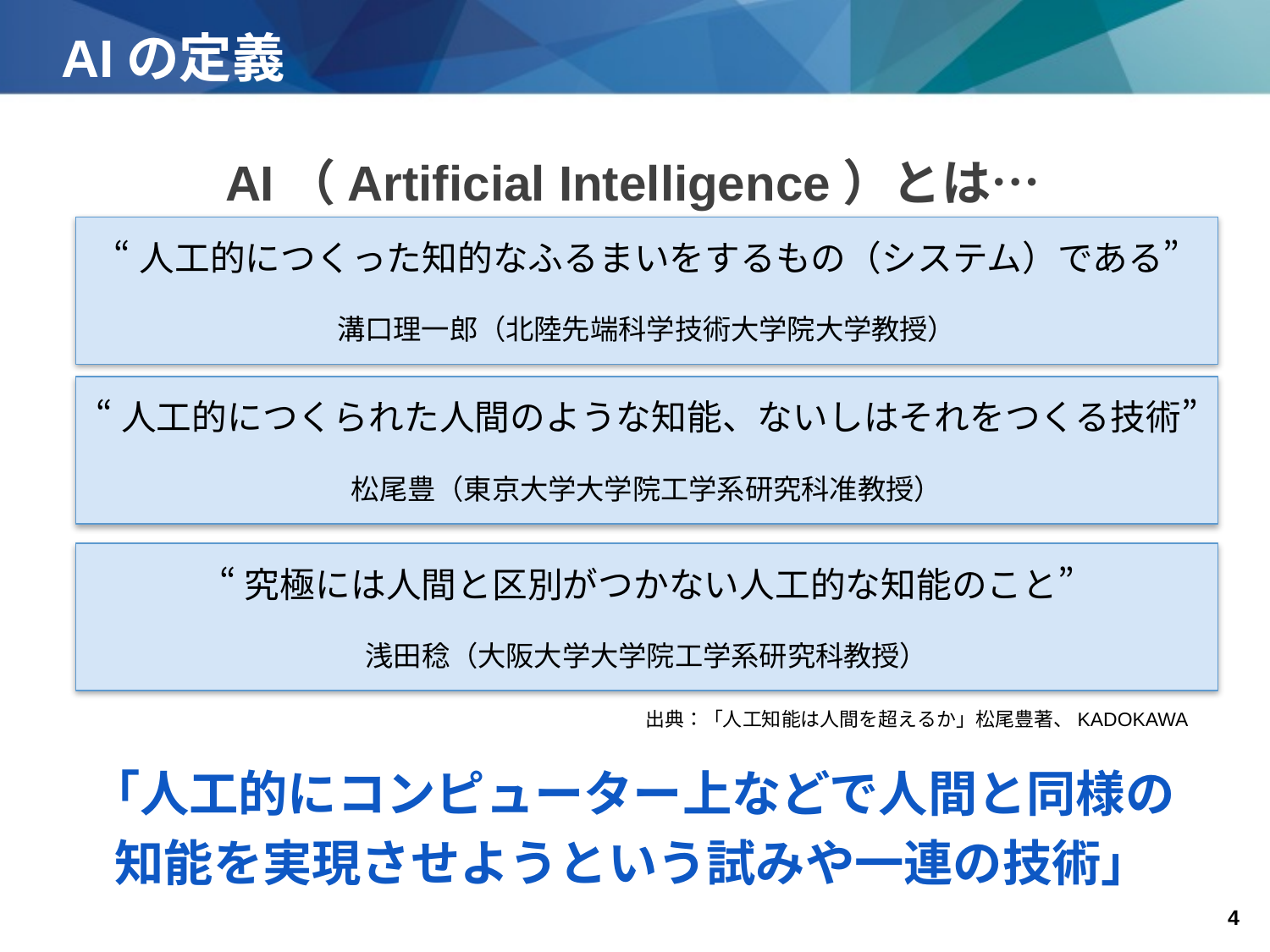

# AIの定義
AI（Artificial Intelligence）とは…
“人工的につくった知的なふるまいをするもの（システム）である”

溝口理一郎（北陸先端科学技術大学院大学教授）
“人工的につくられた人間のような知能、ないしはそれをつくる技術”

松尾豊（東京大学大学院工学系研究科准教授）
“究極には人間と区別がつかない人工的な知能のこと”

浅田稔（大阪大学大学院工学系研究科教授）
出典：「人工知能は人間を超えるか」松尾豊著、KADOKAWA
「人工的にコンピューター上などで人間と同様の
知能を実現させようという試みや一連の技術」